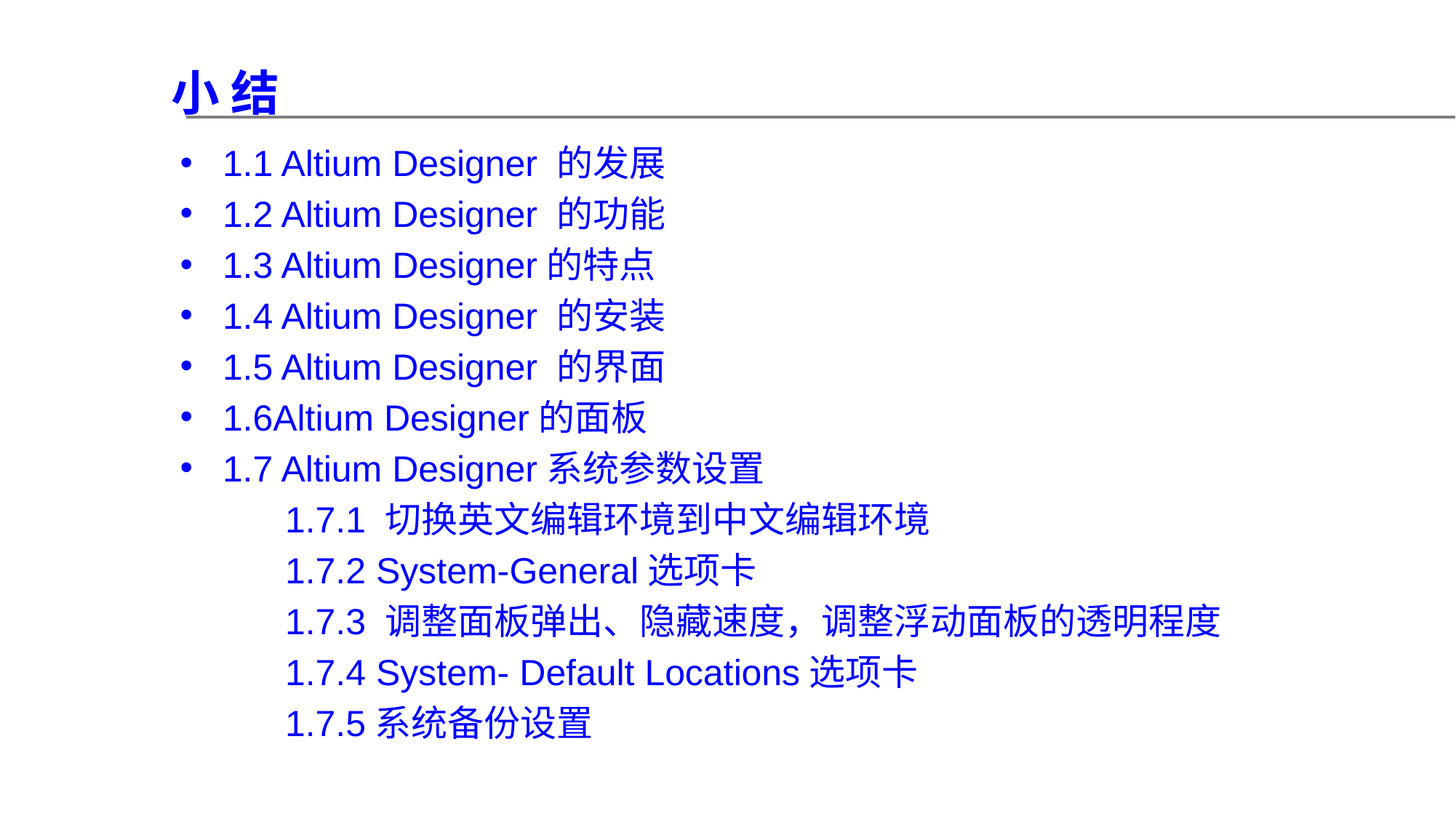

小 结
1.1 Altium Designer 的发展
1.2 Altium Designer 的功能
1.3 Altium Designer的特点
1.4 Altium Designer 的安装
1.5 Altium Designer 的界面
1.6Altium Designer的面板
1.7 Altium Designer系统参数设置
  1.7.1 切换英文编辑环境到中文编辑环境
  1.7.2 System-General选项卡
  1.7.3 调整面板弹出、隐藏速度，调整浮动面板的透明程度
  1.7.4 System- Default Locations选项卡
  1.7.5系统备份设置